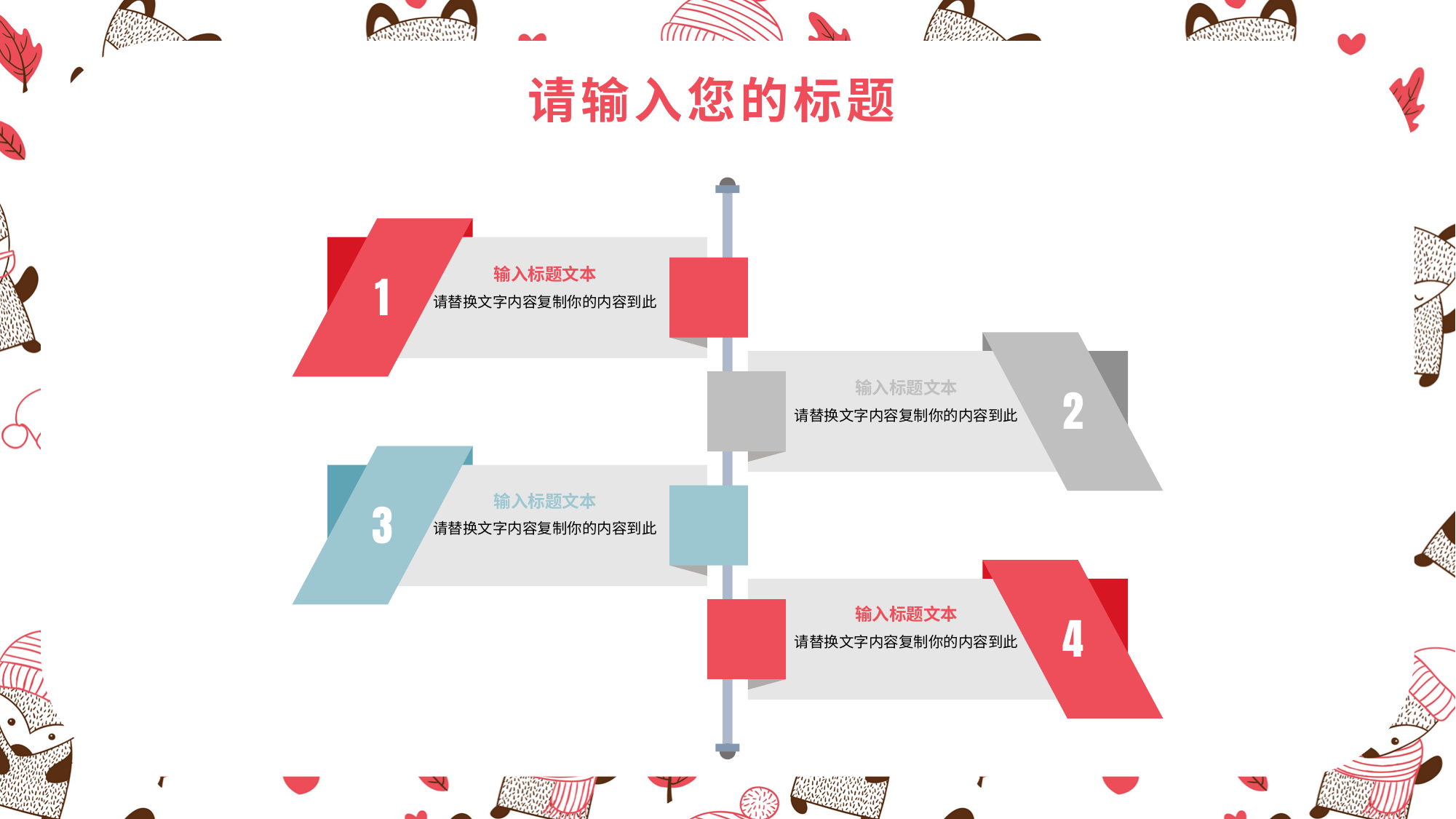

1

输入标题文本
请替换文字内容复制你的内容到此

2

输入标题文本
请替换文字内容复制你的内容到此

3

输入标题文本
请替换文字内容复制你的内容到此

4

输入标题文本
请替换文字内容复制你的内容到此